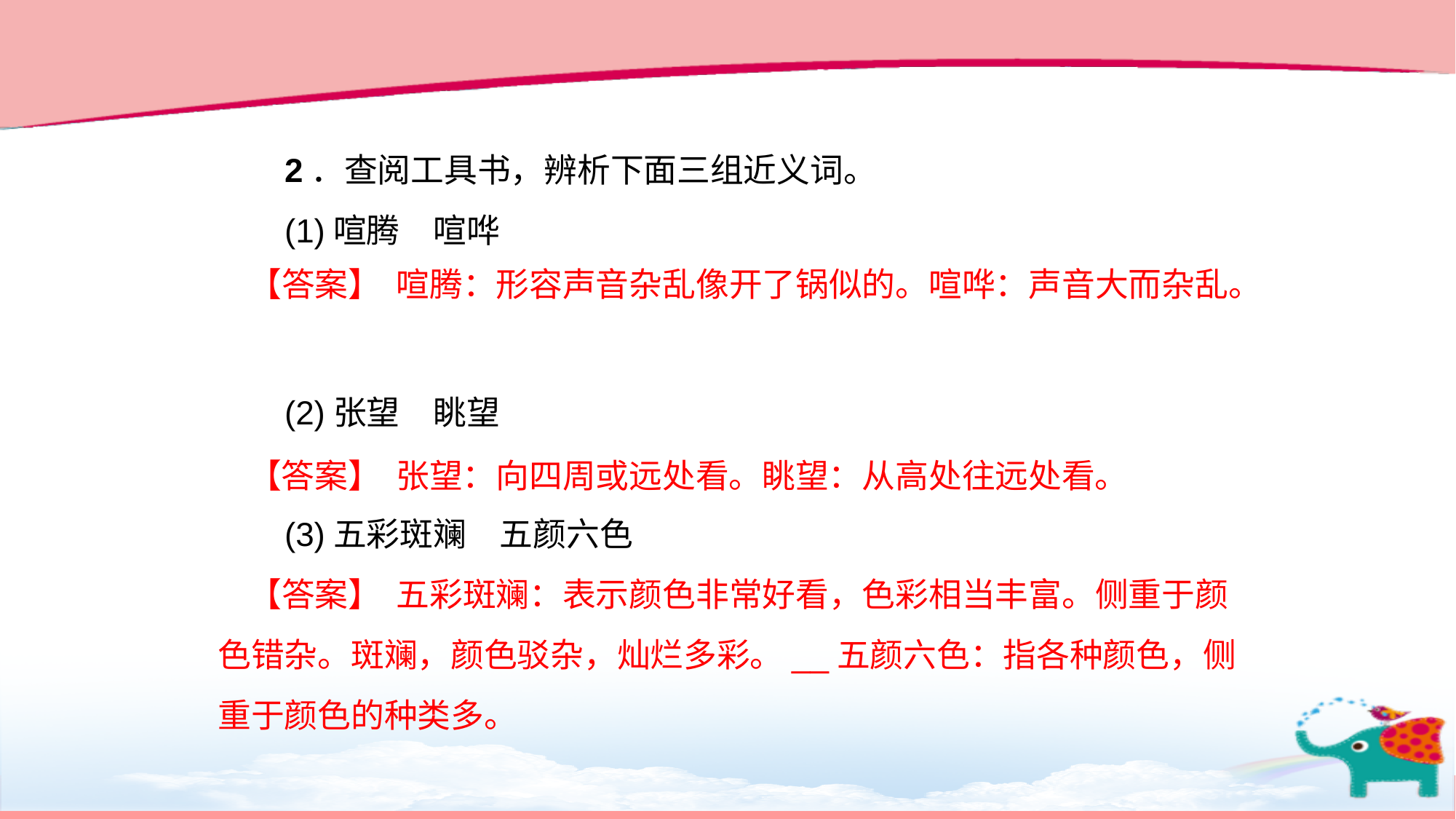

2．查阅工具书，辨析下面三组近义词。
(1)喧腾　喧哗

(2)张望　眺望

(3)五彩斑斓　五颜六色

   【答案】  喧腾：形容声音杂乱像开了锅似的。喧哗：声音大而杂乱。
   【答案】  张望：向四周或远处看。眺望：从高处往远处看。
   【答案】  五彩斑斓：表示颜色非常好看，色彩相当丰富。侧重于颜色错杂。斑斓，颜色驳杂，灿烂多彩。__五颜六色：指各种颜色，侧重于颜色的种类多。